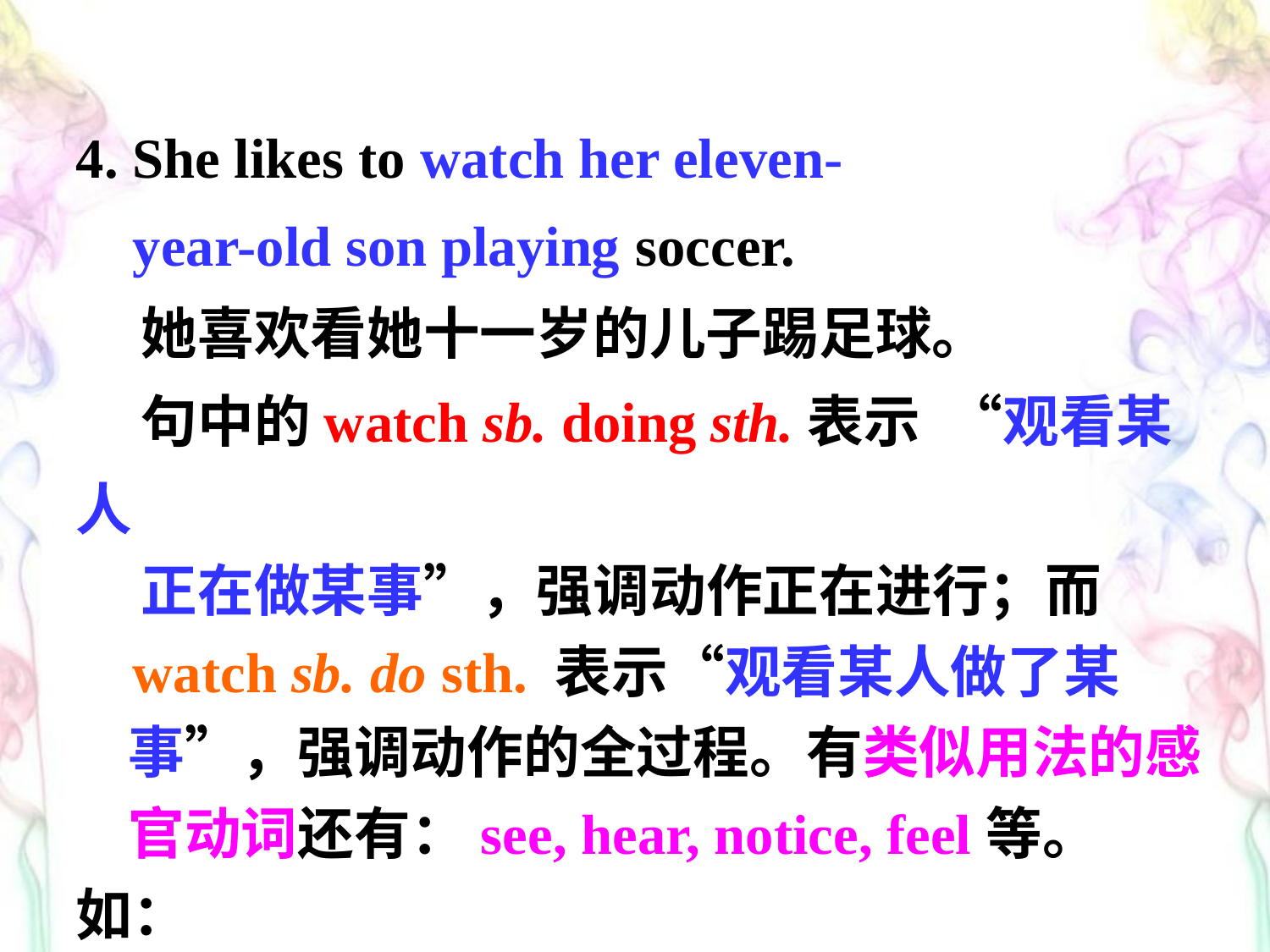

4. She likes to watch her eleven-
    year-old son playing soccer.
    她喜欢看她十一岁的儿子踢足球。
    句中的watch sb. doing sth.表示  “观看某人
    正在做某事”，强调动作正在进行；而
    watch sb. do sth. 表示“观看某人做了某
   事”，强调动作的全过程。有类似用法的感
   官动词还有：see, hear, notice, feel等。如：